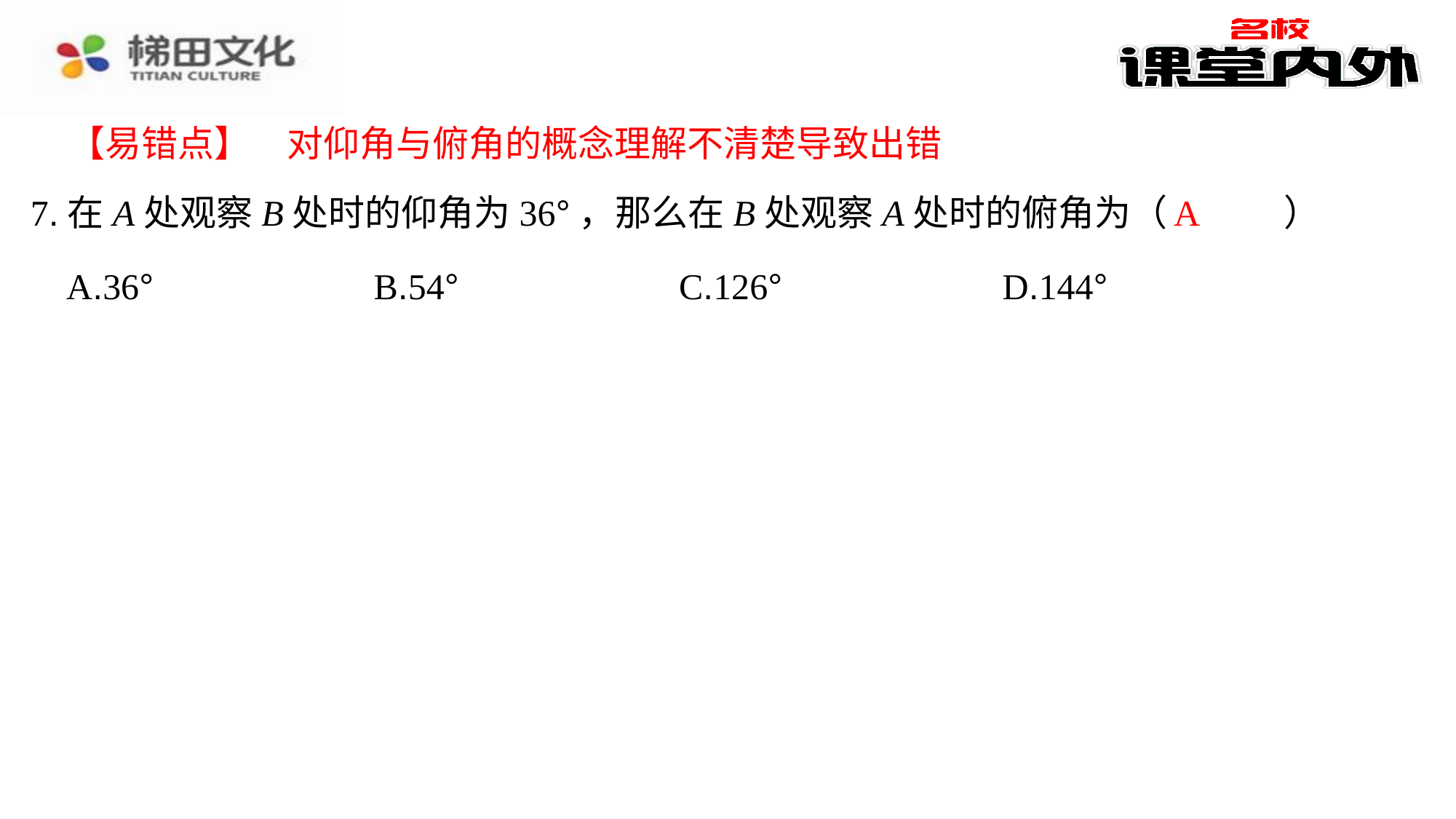

【易错点】　对仰角与俯角的概念理解不清楚导致出错
A
7.在A处观察B处时的仰角为36°，那么在B处观察A处时的俯角为（　A　）
| A.36° | B.54° | C.126° | D.144° |
| --- | --- | --- | --- |